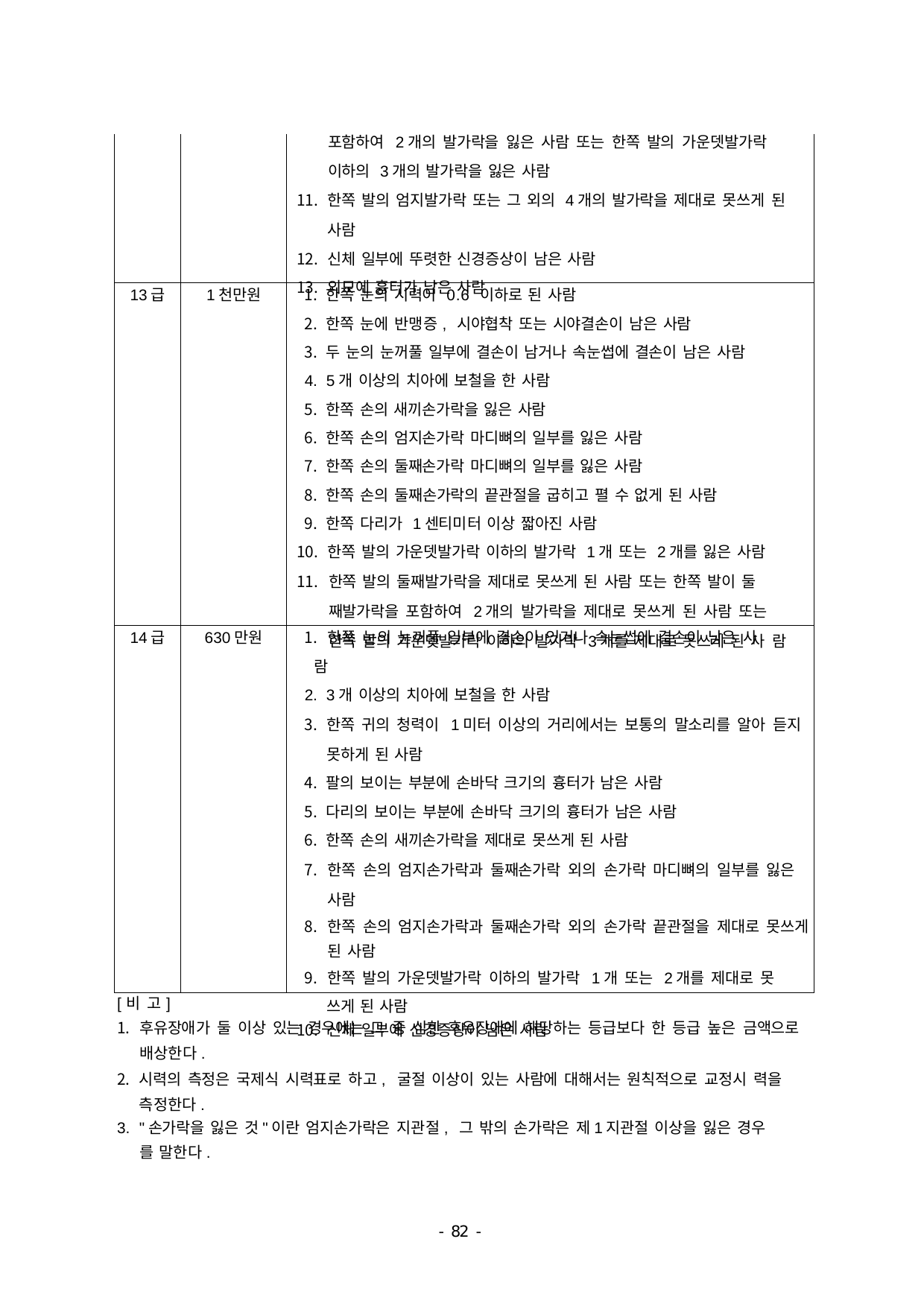

|  |  | 포함하여 2개의 발가락을 잃은 사람 또는 한쪽 발의 가운뎃발가락 이하의 3개의 발가락을 잃은 사람 한쪽 발의 엄지발가락 또는 그 외의 4개의 발가락을 제대로 못쓰게 된 사람 신체 일부에 뚜렷한 신경증상이 남은 사람 외모에 흉터가 남은 사람 |
| --- | --- | --- |
| 13급 | 1천만원 | 한쪽 눈의 시력이 0.6 이하로 된 사람 한쪽 눈에 반맹증, 시야협착 또는 시야결손이 남은 사람 두 눈의 눈꺼풀 일부에 결손이 남거나 속눈썹에 결손이 남은 사람 5개 이상의 치아에 보철을 한 사람 한쪽 손의 새끼손가락을 잃은 사람 한쪽 손의 엄지손가락 마디뼈의 일부를 잃은 사람 한쪽 손의 둘째손가락 마디뼈의 일부를 잃은 사람 한쪽 손의 둘째손가락의 끝관절을 굽히고 펼 수 없게 된 사람 한쪽 다리가 1센티미터 이상 짧아진 사람 한쪽 발의 가운뎃발가락 이하의 발가락 1개 또는 2개를 잃은 사람 한쪽 발의 둘째발가락을 제대로 못쓰게 된 사람 또는 한쪽 발이 둘 째발가락을 포함하여 2개의 발가락을 제대로 못쓰게 된 사람 또는 한쪽 발의 가운뎃발가락 이하의 발가락 3개를 제대로 못쓰게 된 사 람 |
| 14급 | 630만원 | 한쪽 눈의 눈꺼풀 일부에 결손이 있거나 속눈썹에 결손이 남은 사 람 3개 이상의 치아에 보철을 한 사람 한쪽 귀의 청력이 1미터 이상의 거리에서는 보통의 말소리를 알아 듣지 못하게 된 사람 팔의 보이는 부분에 손바닥 크기의 흉터가 남은 사람 다리의 보이는 부분에 손바닥 크기의 흉터가 남은 사람 한쪽 손의 새끼손가락을 제대로 못쓰게 된 사람 한쪽 손의 엄지손가락과 둘째손가락 외의 손가락 마디뼈의 일부를 잃은 사람 한쪽 손의 엄지손가락과 둘째손가락 외의 손가락 끝관절을 제대로 못쓰게 된 사람 한쪽 발의 가운뎃발가락 이하의 발가락 1개 또는 2개를 제대로 못 쓰게 된 사람 신체 일부에 신경증상이 남은 사람 |
[비 고]
후유장애가 둘 이상 있는 경우에는 그 중 심한 후유장애에 해당하는 등급보다 한 등급 높은  금액으로 배상한다.
시력의 측정은 국제식 시력표로 하고, 굴절 이상이 있는 사람에 대해서는 원칙적으로 교정시  력을 측정한다.
"손가락을 잃은 것"이란 엄지손가락은 지관절, 그 밖의 손가락은 제1지관절 이상을 잃은 경우
를 말한다.
- 82 -